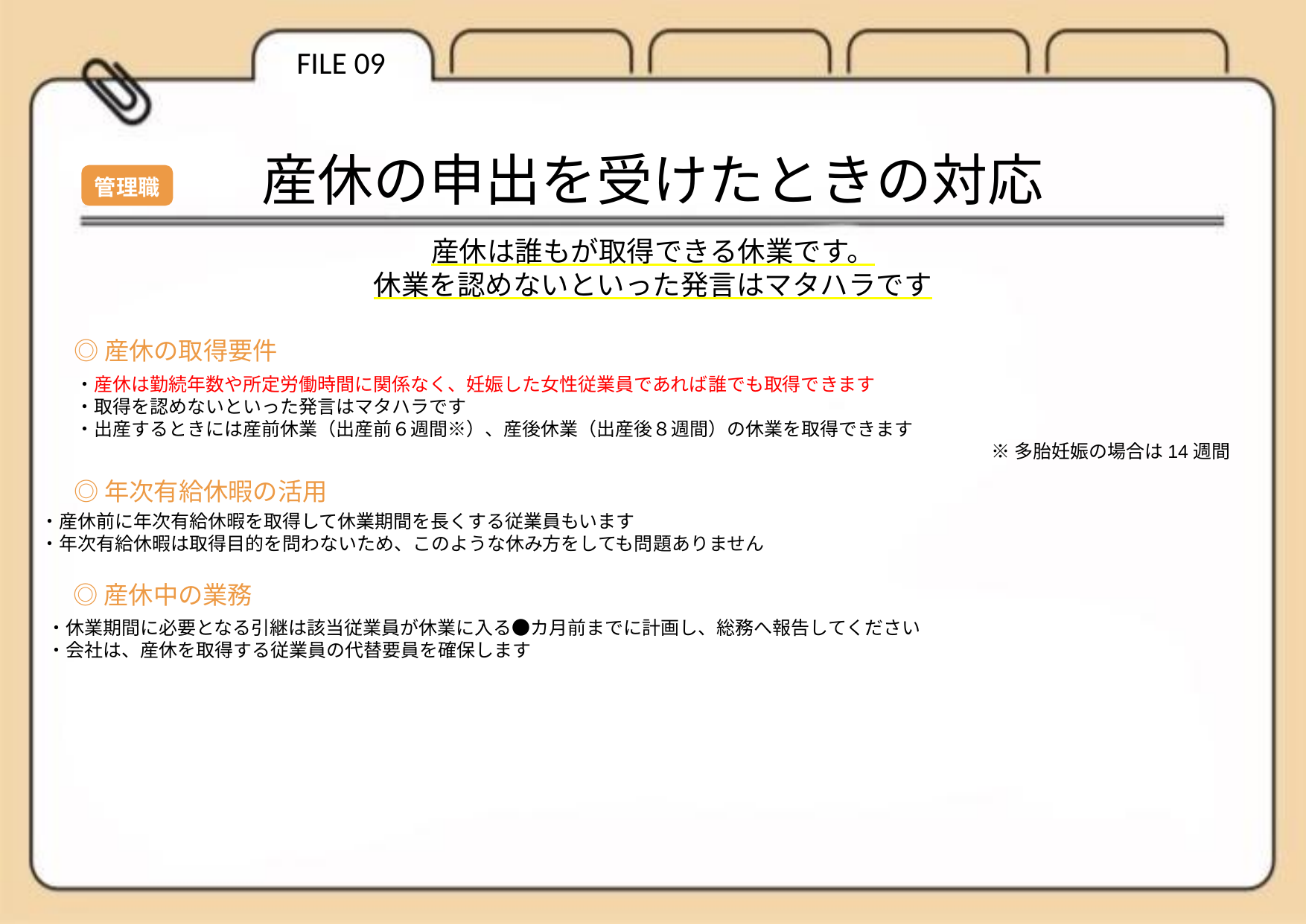

FILE 09
産休の申出を受けたときの対応

管理職
産休は誰もが取得できる休業です。
休業を認めないといった発言はマタハラです
◎産休の取得要件
・産休は勤続年数や所定労働時間に関係なく、妊娠した女性従業員であれば誰でも取得できます
・取得を認めないといった発言はマタハラです
・出産するときには産前休業（出産前６週間※）、産後休業（出産後８週間）の休業を取得できます
※多胎妊娠の場合は14週間
◎年次有給休暇の活用
・産休前に年次有給休暇を取得して休業期間を長くする従業員もいます
・年次有給休暇は取得目的を問わないため、このような休み方をしても問題ありません
◎産休中の業務
・休業期間に必要となる引継は該当従業員が休業に入る●カ月前までに計画し、総務へ報告してください
・会社は、産休を取得する従業員の代替要員を確保します